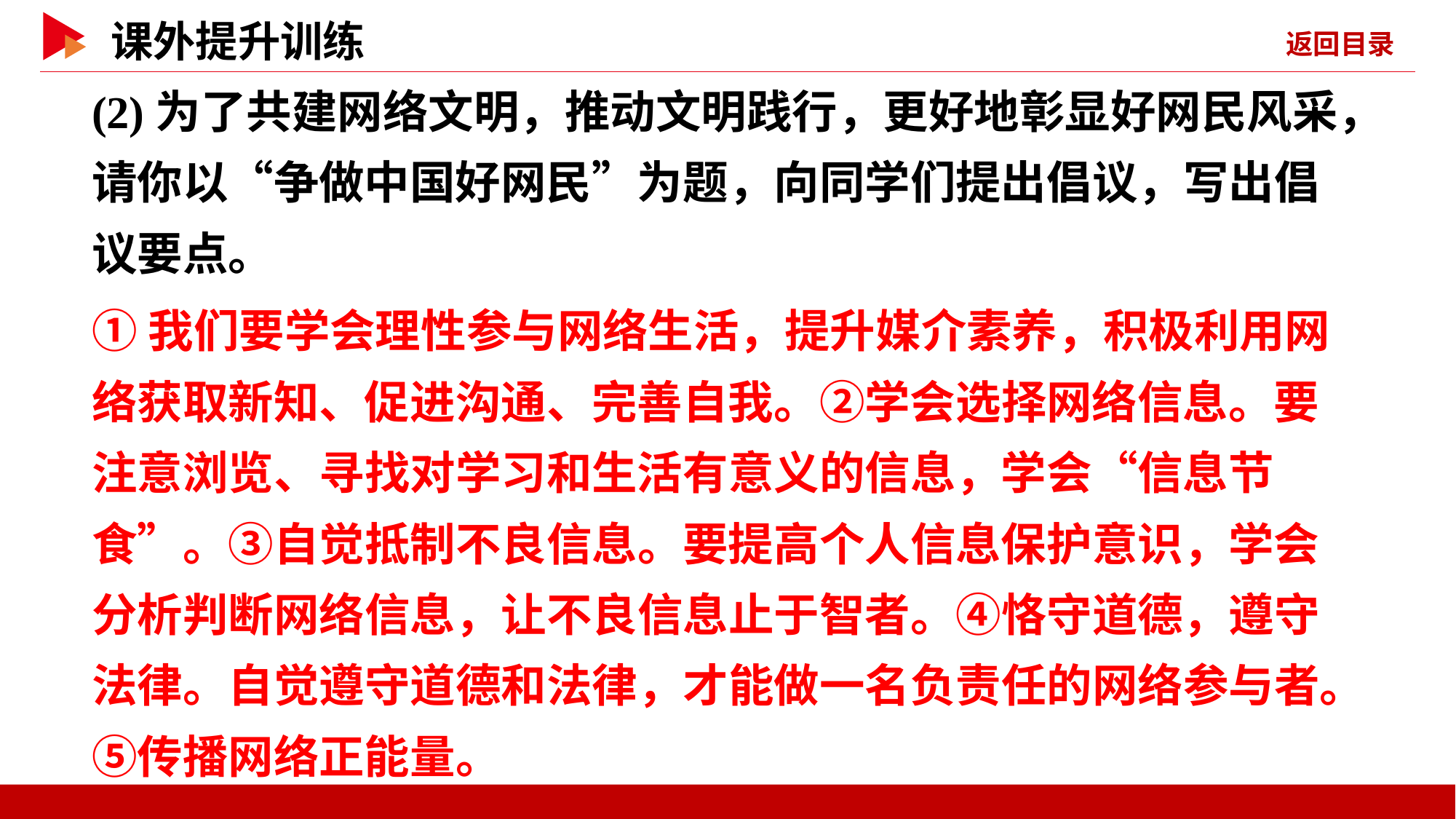

(2)为了共建网络文明，推动文明践行，更好地彰显好网民风采，请你以“争做中国好网民”为题，向同学们提出倡议，写出倡议要点。
①我们要学会理性参与网络生活，提升媒介素养，积极利用网络获取新知、促进沟通、完善自我。②学会选择网络信息。要注意浏览、寻找对学习和生活有意义的信息，学会“信息节食”。③自觉抵制不良信息。要提高个人信息保护意识，学会分析判断网络信息，让不良信息止于智者。④恪守道德，遵守法律。自觉遵守道德和法律，才能做一名负责任的网络参与者。⑤传播网络正能量。